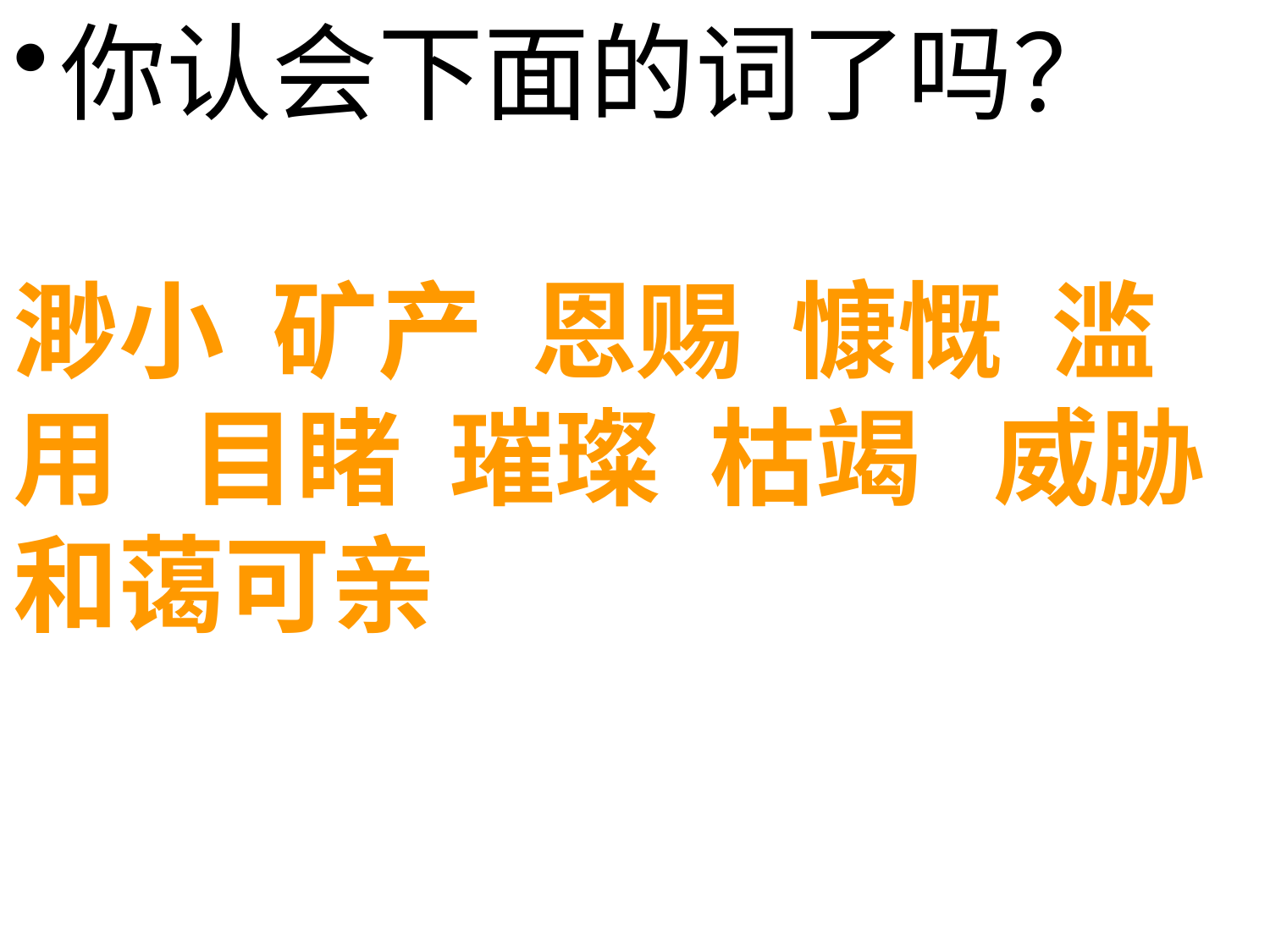

你认会下面的词了吗？
# 渺小  矿产  恩赐  慷慨  滥用   目睹  璀璨  枯竭   威胁 和蔼可亲